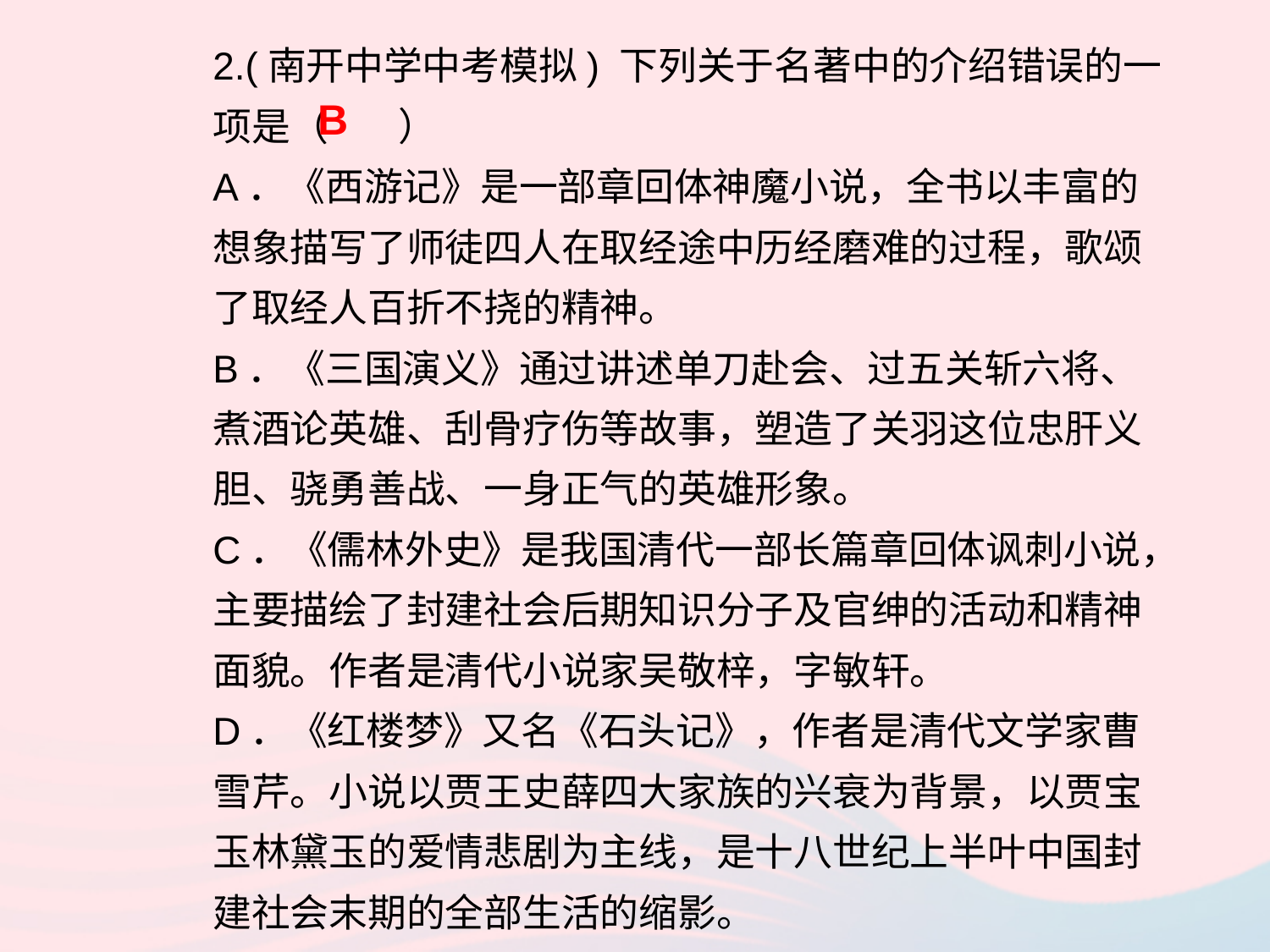

2.(南开中学中考模拟) 下列关于名著中的介绍错误的一项是（        ）
A．《西游记》是一部章回体神魔小说，全书以丰富的想象描写了师徒四人在取经途中历经磨难的过程，歌颂了取经人百折不挠的精神。
B．《三国演义》通过讲述单刀赴会、过五关斩六将、煮酒论英雄、刮骨疗伤等故事，塑造了关羽这位忠肝义胆、骁勇善战、一身正气的英雄形象。
C．《儒林外史》是我国清代一部长篇章回体讽刺小说，主要描绘了封建社会后期知识分子及官绅的活动和精神面貌。作者是清代小说家吴敬梓，字敏轩。
D．《红楼梦》又名《石头记》，作者是清代文学家曹雪芹。小说以贾王史薛四大家族的兴衰为背景，以贾宝玉林黛玉的爱情悲剧为主线，是十八世纪上半叶中国封建社会末期的全部生活的缩影。
B